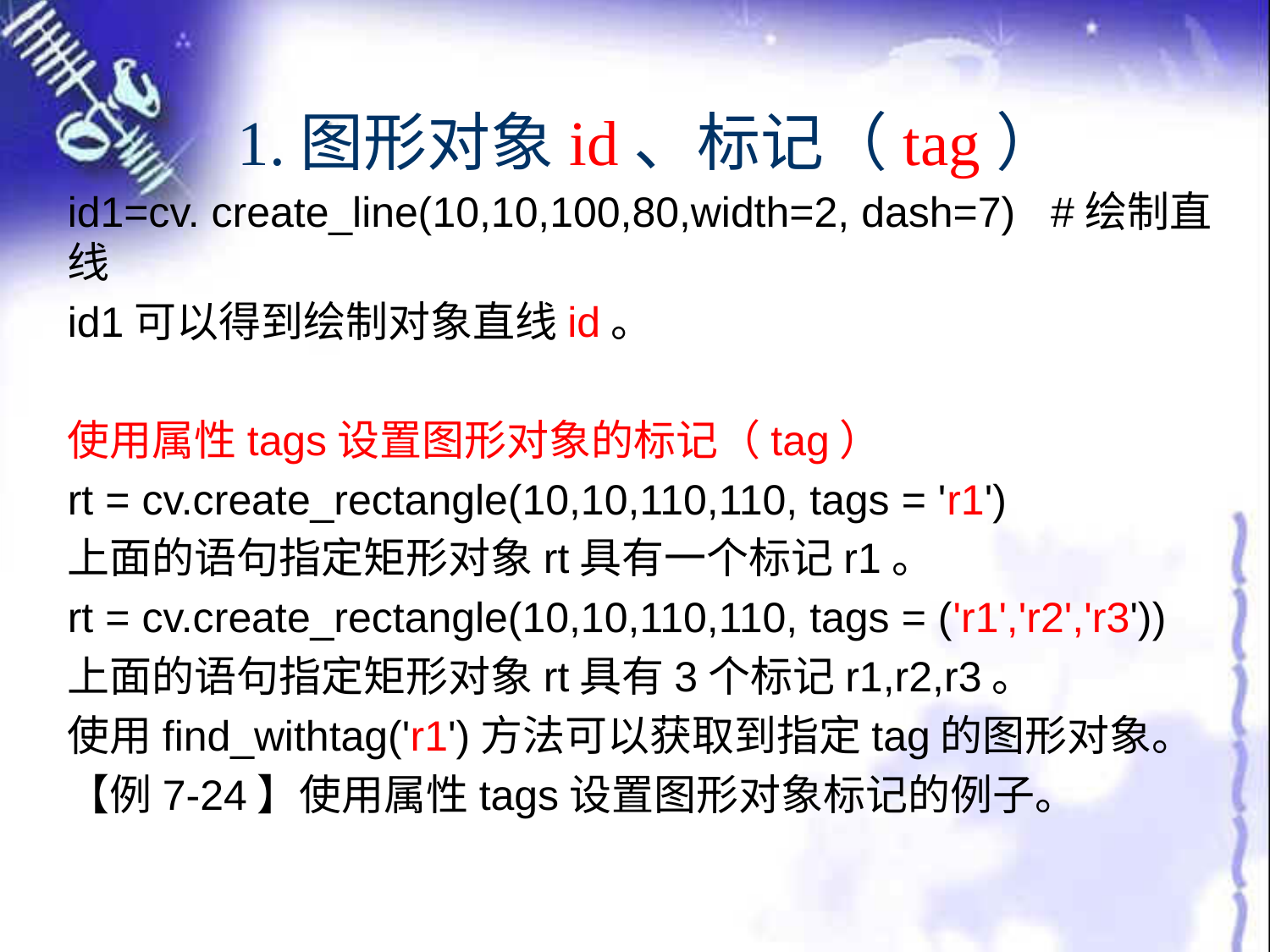

# 1.图形对象id、标记（tag）
id1=cv. create_line(10,10,100,80,width=2, dash=7)   #绘制直线
id1可以得到绘制对象直线id。

使用属性tags设置图形对象的标记（tag）
rt = cv.create_rectangle(10,10,110,110, tags = 'r1')
上面的语句指定矩形对象rt具有一个标记r1。
rt = cv.create_rectangle(10,10,110,110, tags = ('r1','r2','r3'))
上面的语句指定矩形对象rt具有3个标记r1,r2,r3。
使用find_withtag('r1')方法可以获取到指定tag的图形对象。
【例7-24】使用属性tags设置图形对象标记的例子。